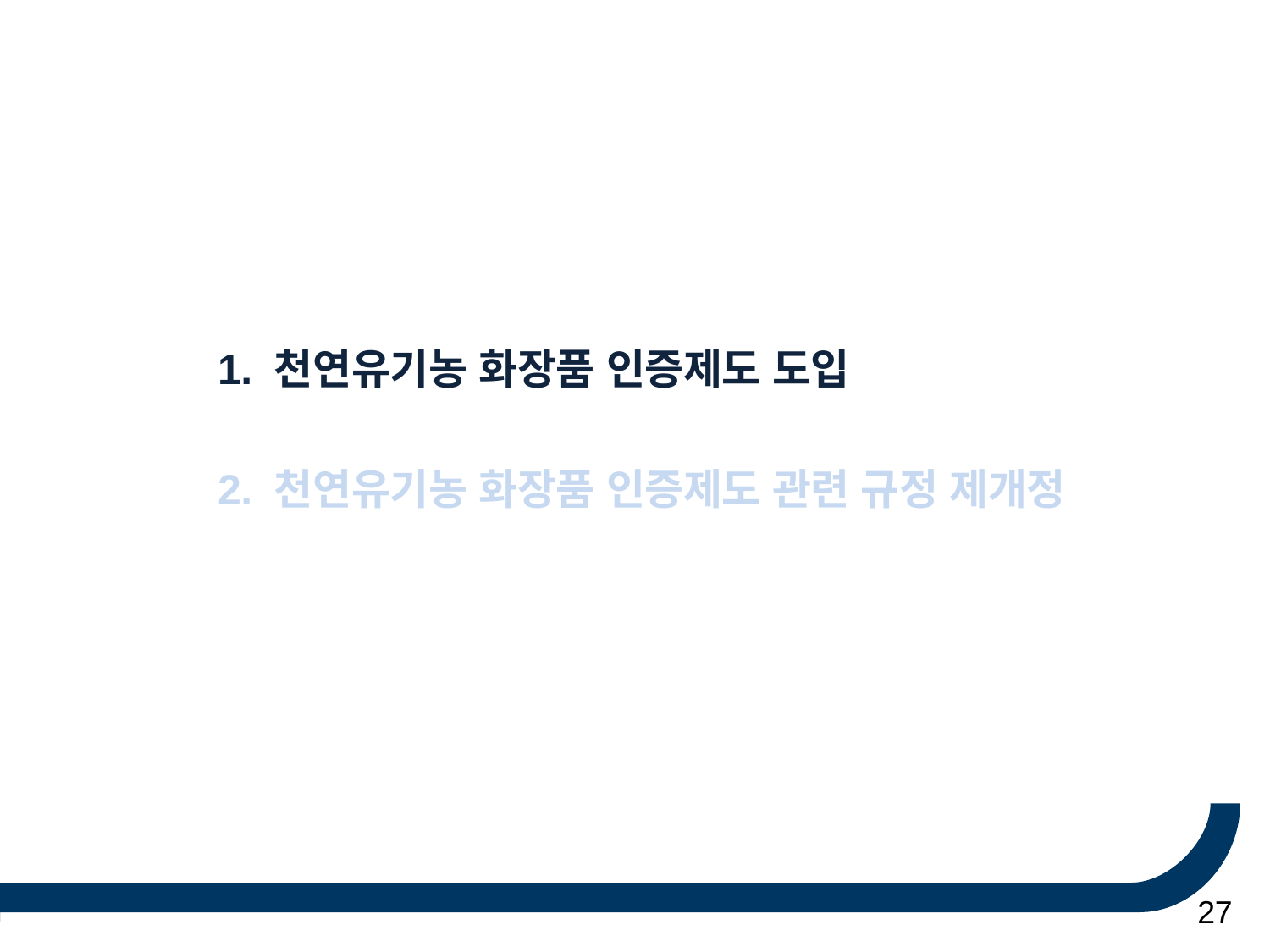

1. 천연유기농 화장품 인증제도 도입
2. 천연유기농 화장품 인증제도 관련 규정 제개정
27